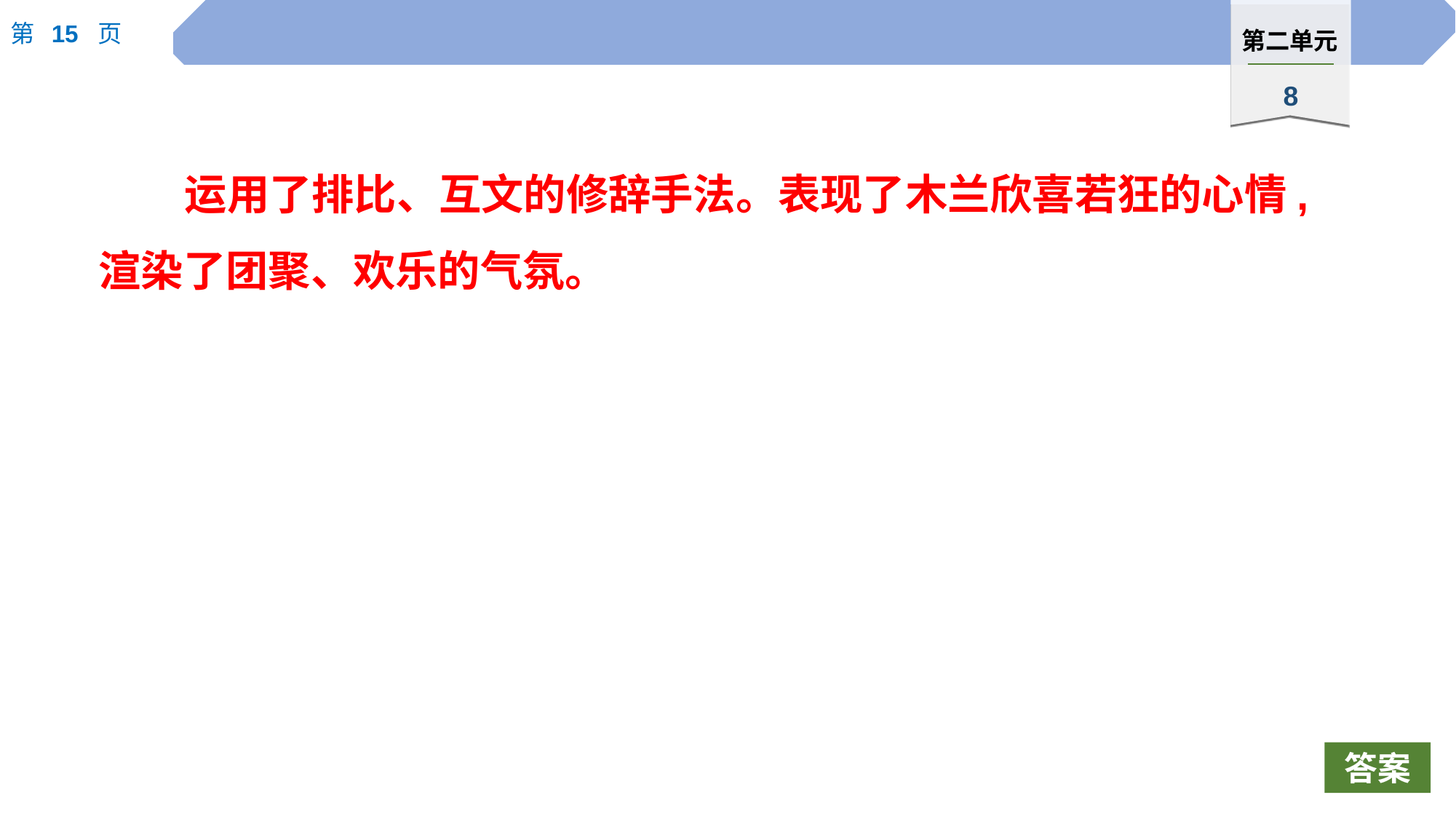

运用了排比、互文的修辞手法。表现了木兰欣喜若狂的心情,渲染了团聚、欢乐的气氛。
答案